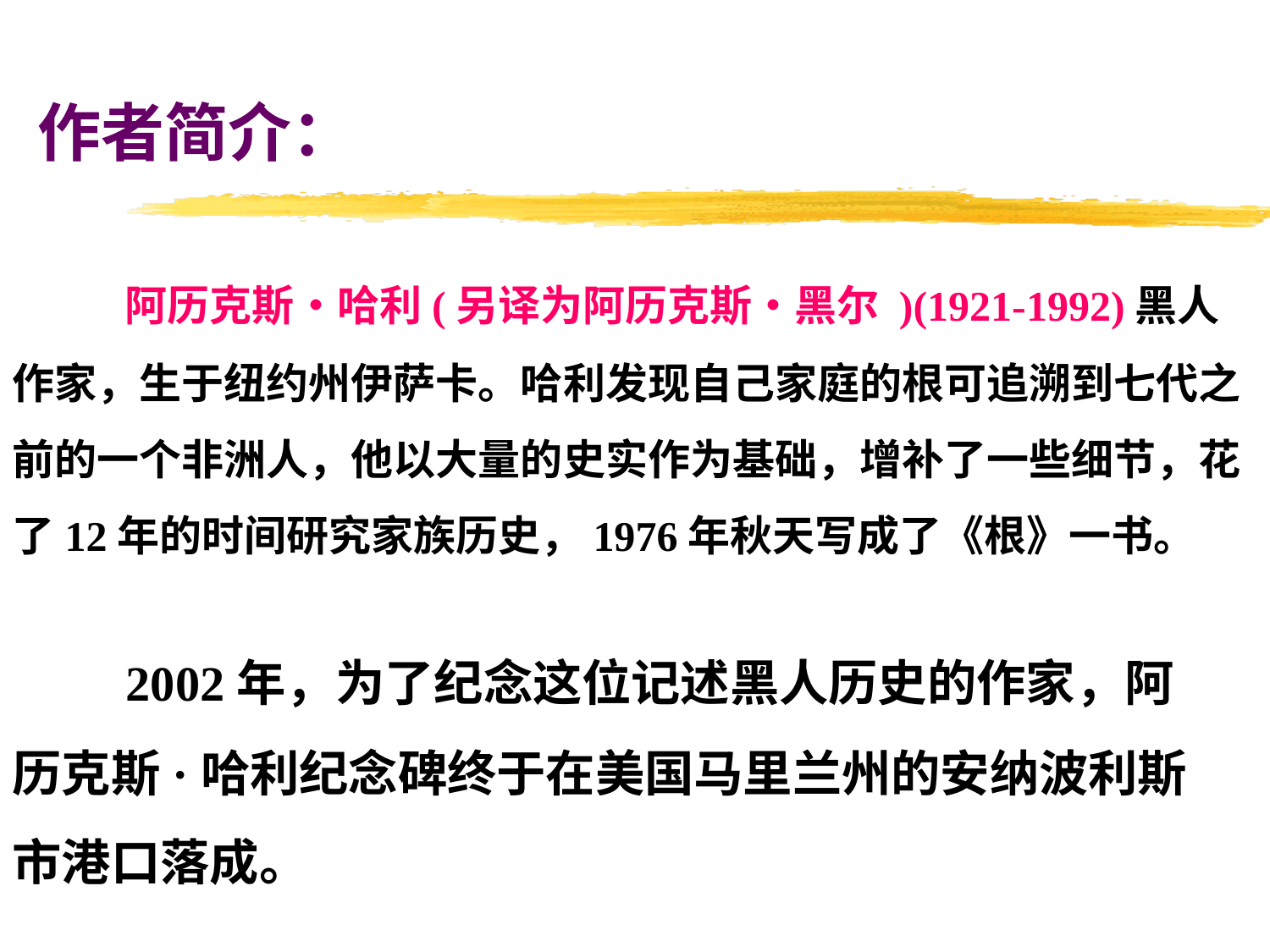

作者简介：
         阿历克斯•哈利(另译为阿历克斯•黑尔 )(1921-1992)黑人作家，生于纽约州伊萨卡。哈利发现自己家庭的根可追溯到七代之前的一个非洲人，他以大量的史实作为基础，增补了一些细节，花了12年的时间研究家族历史，1976年秋天写成了《根》一书。
        2002年，为了纪念这位记述黑人历史的作家，阿历克斯·哈利纪念碑终于在美国马里兰州的安纳波利斯市港口落成。